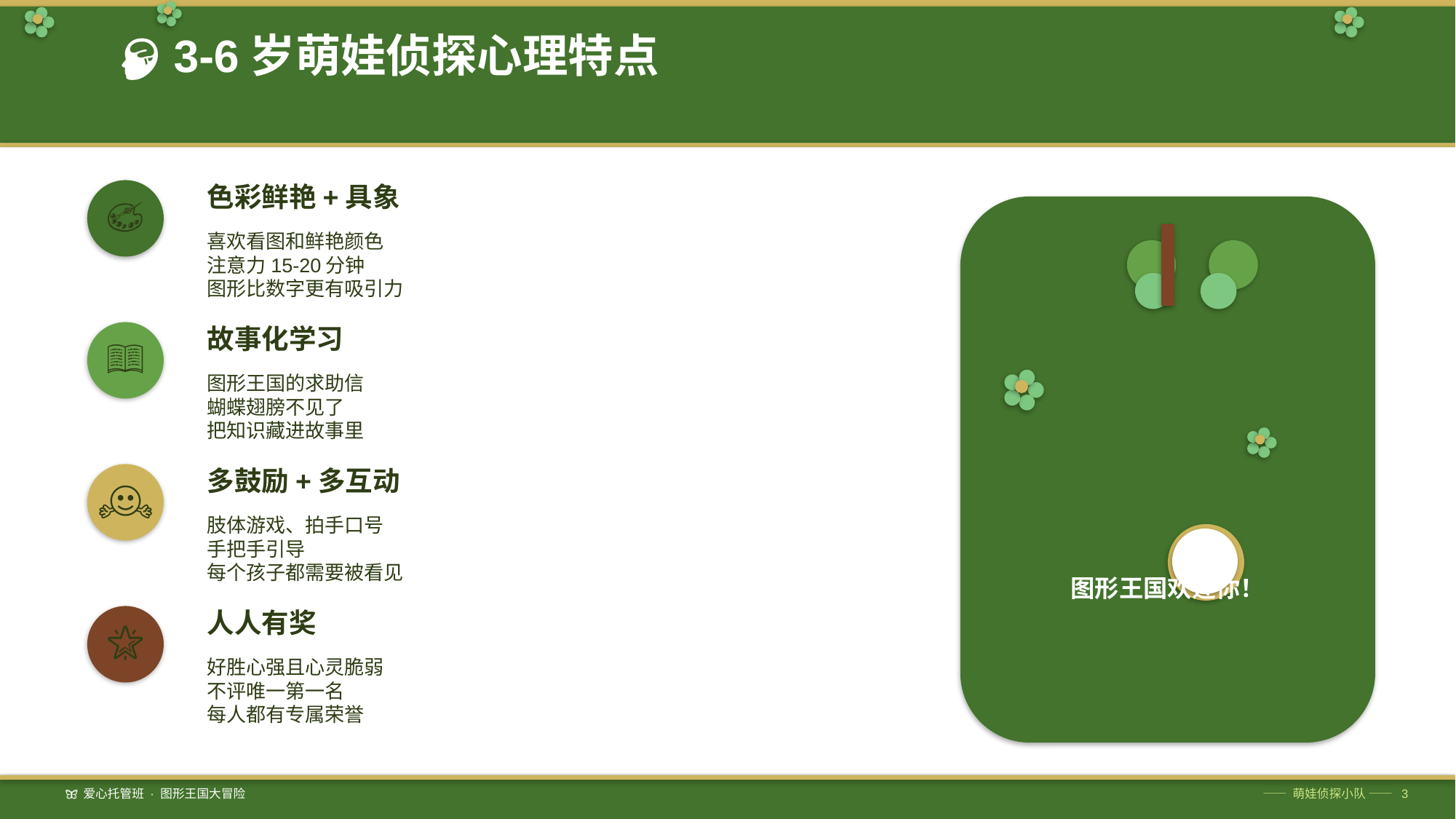

🧠 3-6岁萌娃侦探心理特点

色彩鲜艳+具象

🎨

喜欢看图和鲜艳颜色
注意力15-20分钟
图形比数字更有吸引力

故事化学习

📖
图形王国的求助信
蝴蝶翅膀不见了
把知识藏进故事里

多鼓励+多互动

🤗
肢体游戏、拍手口号
手把手引导
每个孩子都需要被看见

图形王国欢迎你！
人人有奖

🌟
好胜心强且心灵脆弱
不评唯一第一名
每人都有专属荣誉

🦋 爱心托管班 · 图形王国大冒险
—— 萌娃侦探小队 ——  3